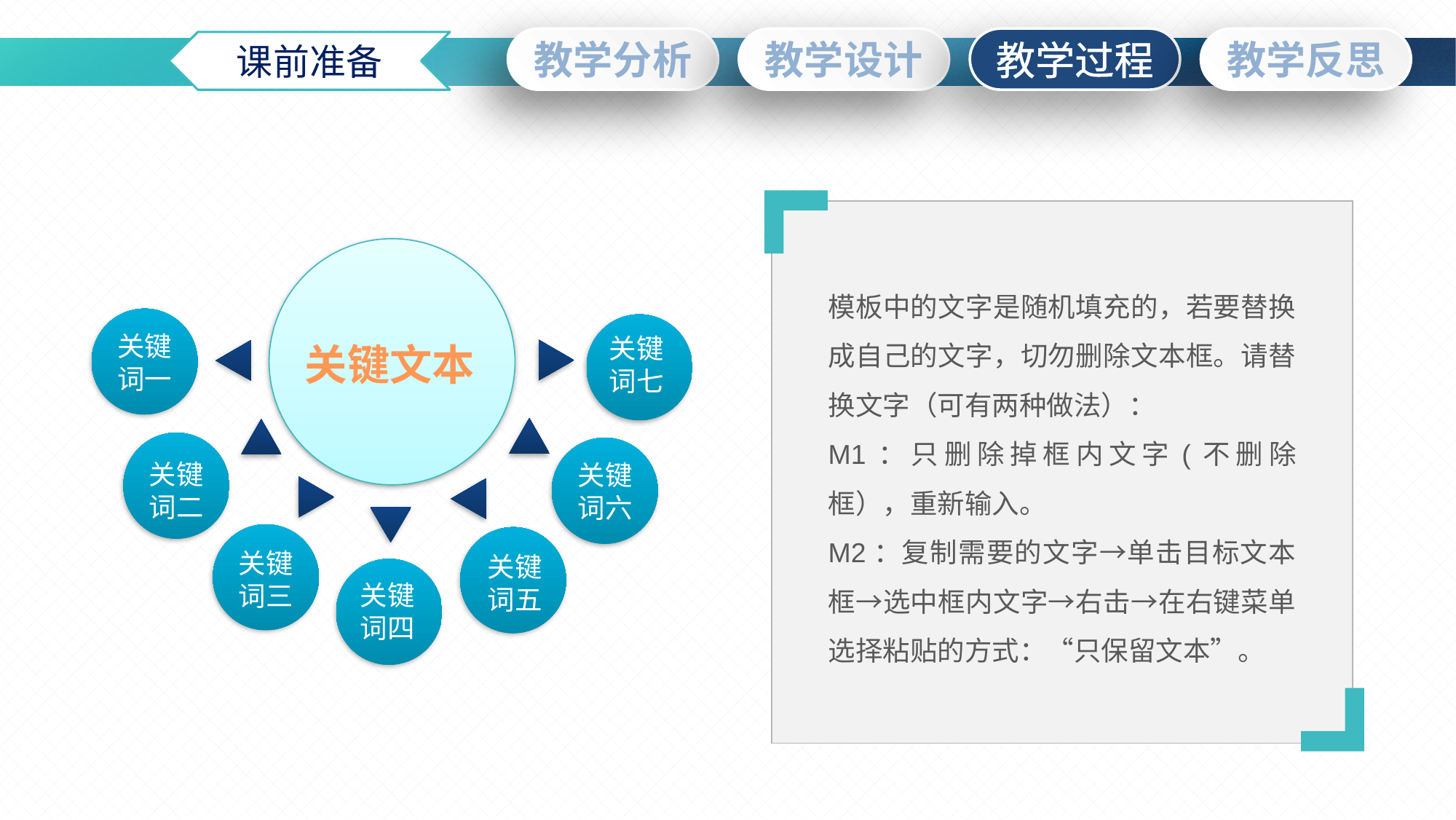

课前准备

关键文本
模板中的文字是随机填充的，若要替换成自己的文字，切勿删除文本框。请替换文字（可有两种做法）：
M1：只删除掉框内文字(不删除框），重新输入。
M2：复制需要的文字→单击目标文本框→选中框内文字→右击→在右键菜单选择粘贴的方式：“只保留文本”。

关键词一

关键词七

关键词二

关键
词六

关键词三

关键
词五

关键
词四